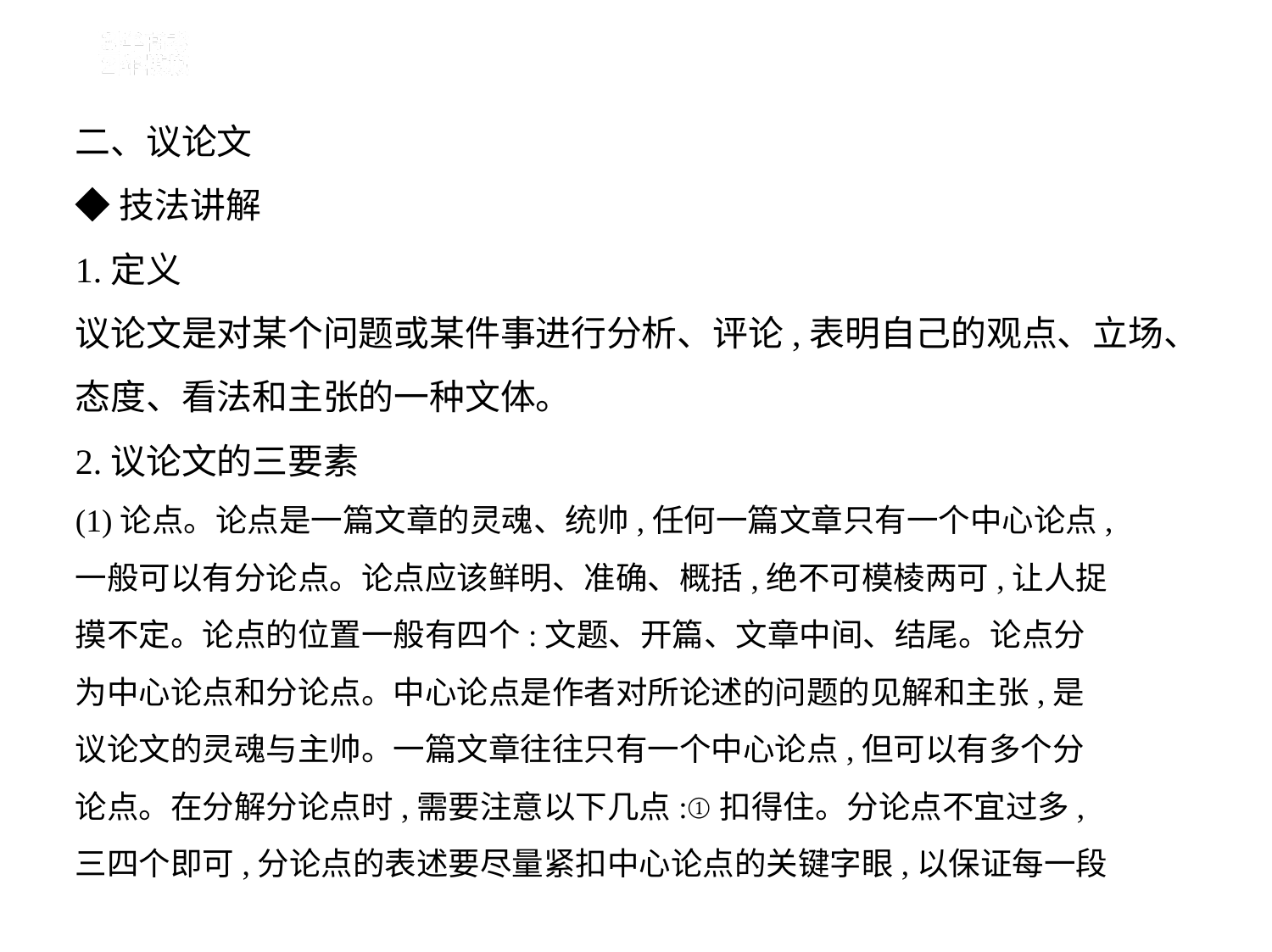

二、议论文
◆技法讲解
1.定义
议论文是对某个问题或某件事进行分析、评论,表明自己的观点、立场、
态度、看法和主张的一种文体。
2.议论文的三要素
(1)论点。论点是一篇文章的灵魂、统帅,任何一篇文章只有一个中心论点,
一般可以有分论点。论点应该鲜明、准确、概括,绝不可模棱两可,让人捉
摸不定。论点的位置一般有四个:文题、开篇、文章中间、结尾。论点分
为中心论点和分论点。中心论点是作者对所论述的问题的见解和主张,是
议论文的灵魂与主帅。一篇文章往往只有一个中心论点,但可以有多个分
论点。在分解分论点时,需要注意以下几点:①扣得住。分论点不宜过多,
三四个即可,分论点的表述要尽量紧扣中心论点的关键字眼,以保证每一段